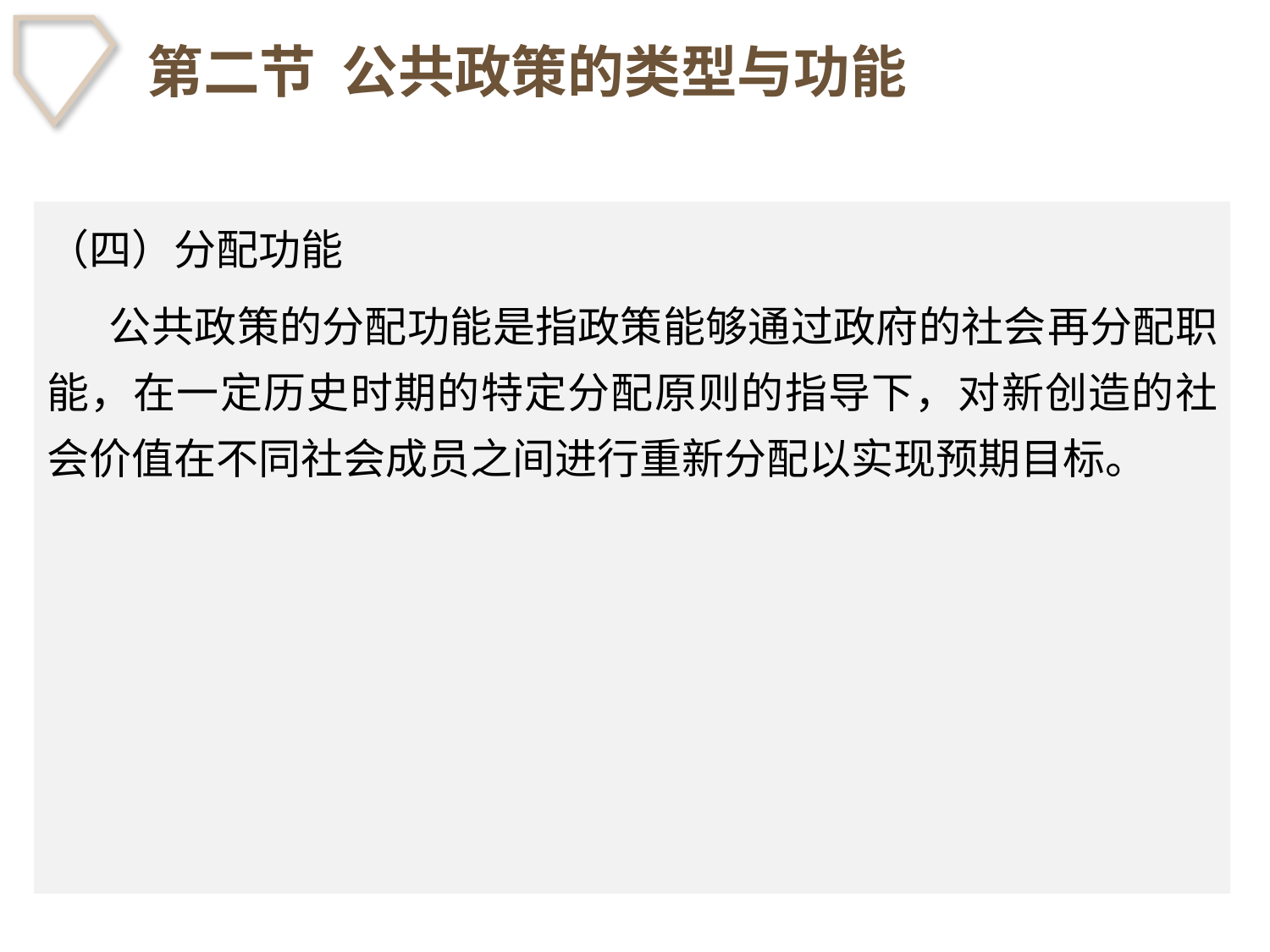

# 第二节  公共政策的类型与功能
（四）分配功能
　  公共政策的分配功能是指政策能够通过政府的社会再分配职能，在一定历史时期的特定分配原则的指导下，对新创造的社会价值在不同社会成员之间进行重新分配以实现预期目标。